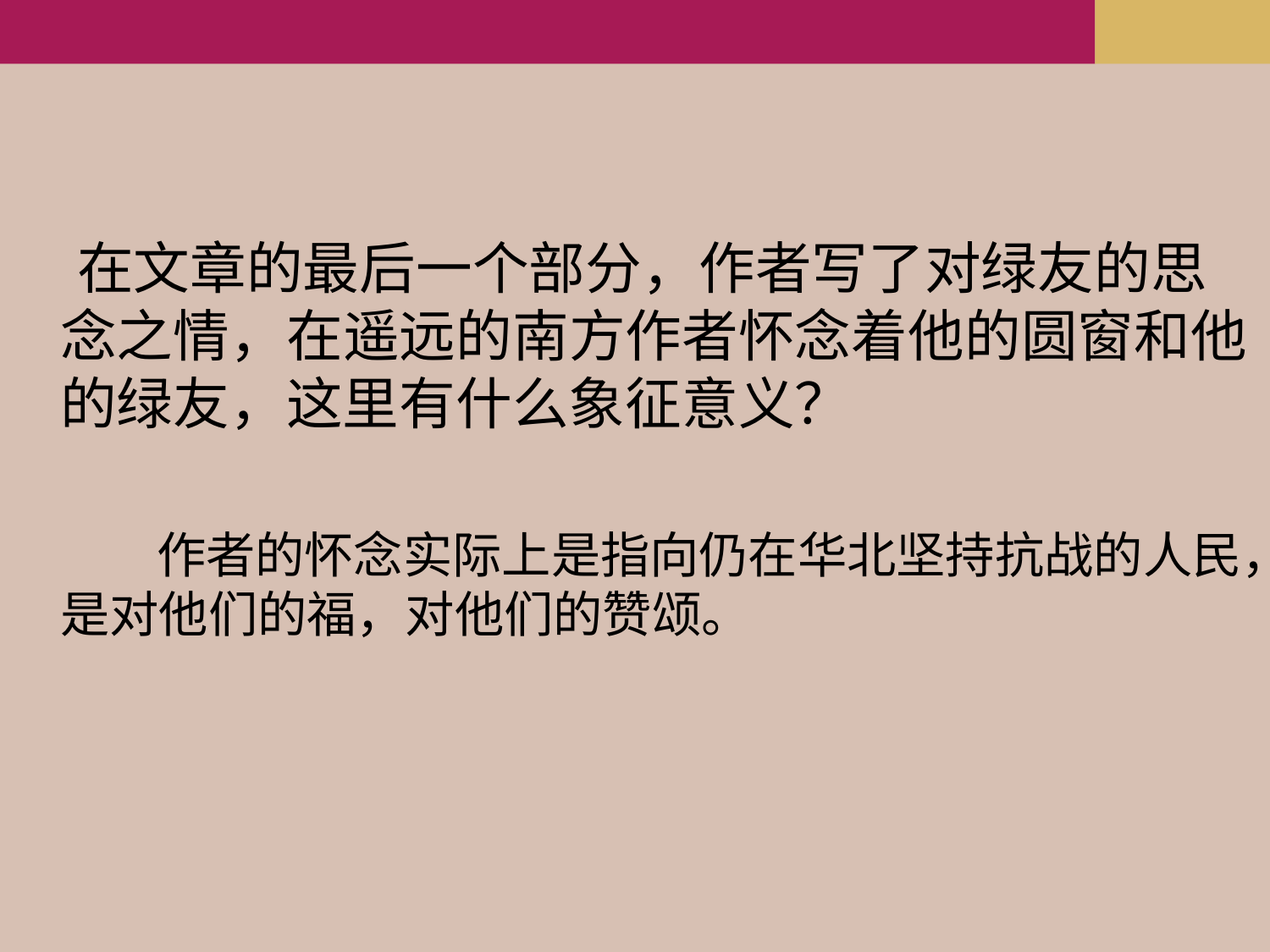

在文章的最后一个部分，作者写了对绿友的思念之情，在遥远的南方作者怀念着他的圆窗和他的绿友，这里有什么象征意义？

            作者的怀念实际上是指向仍在华北坚持抗战的人民，是对他们的福，对他们的赞颂。